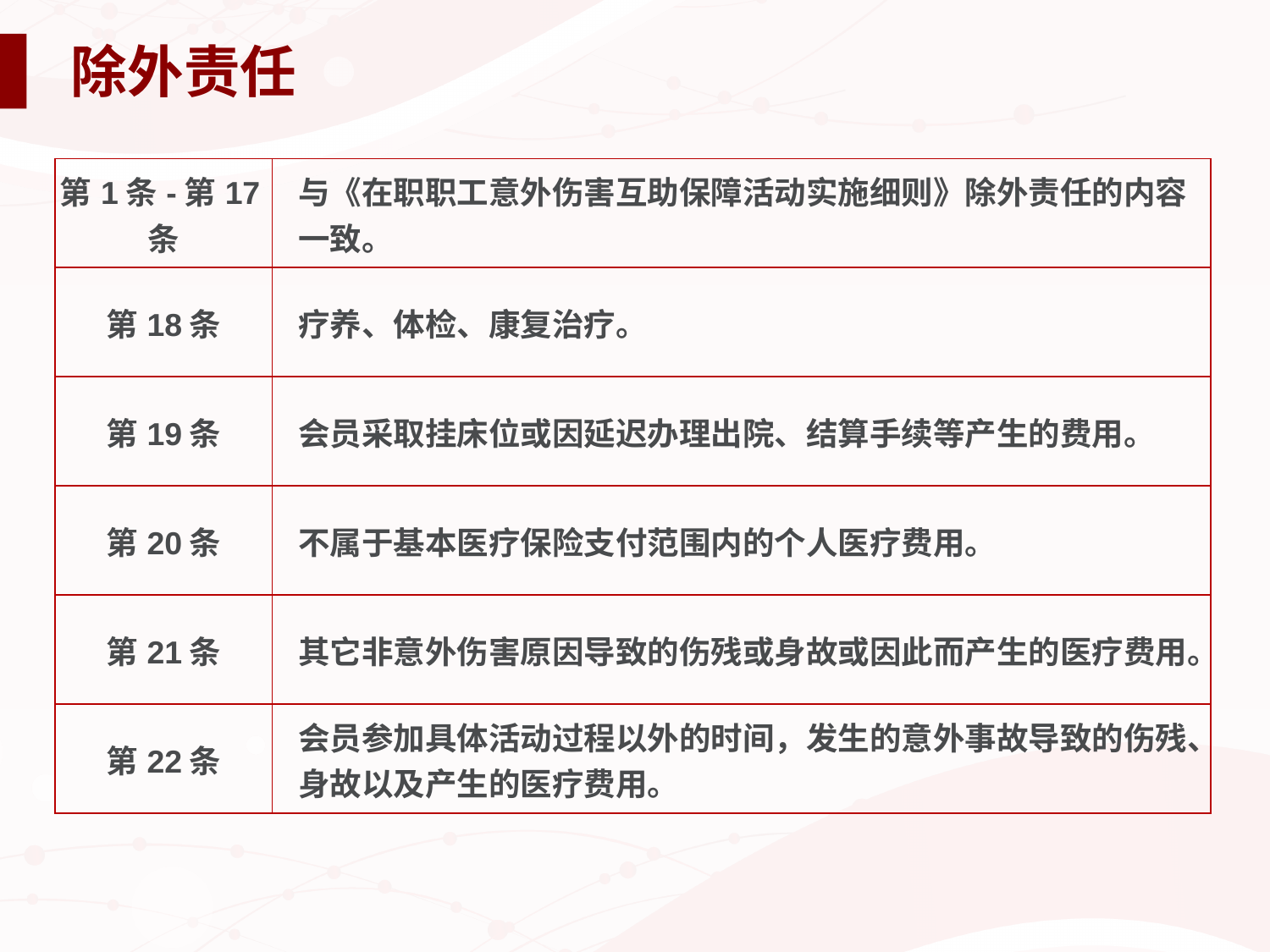

# 除外责任
| 第1条-第17条 | 与《在职职工意外伤害互助保障活动实施细则》除外责任的内容一致。 |
| --- | --- |
| 第18条 | 疗养、体检、康复治疗。 |
| 第19条 | 会员采取挂床位或因延迟办理出院、结算手续等产生的费用。 |
| 第20条 | 不属于基本医疗保险支付范围内的个人医疗费用。 |
| 第21条 | 其它非意外伤害原因导致的伤残或身故或因此而产生的医疗费用。 |
| 第22条 | 会员参加具体活动过程以外的时间，发生的意外事故导致的伤残、身故以及产生的医疗费用。 |